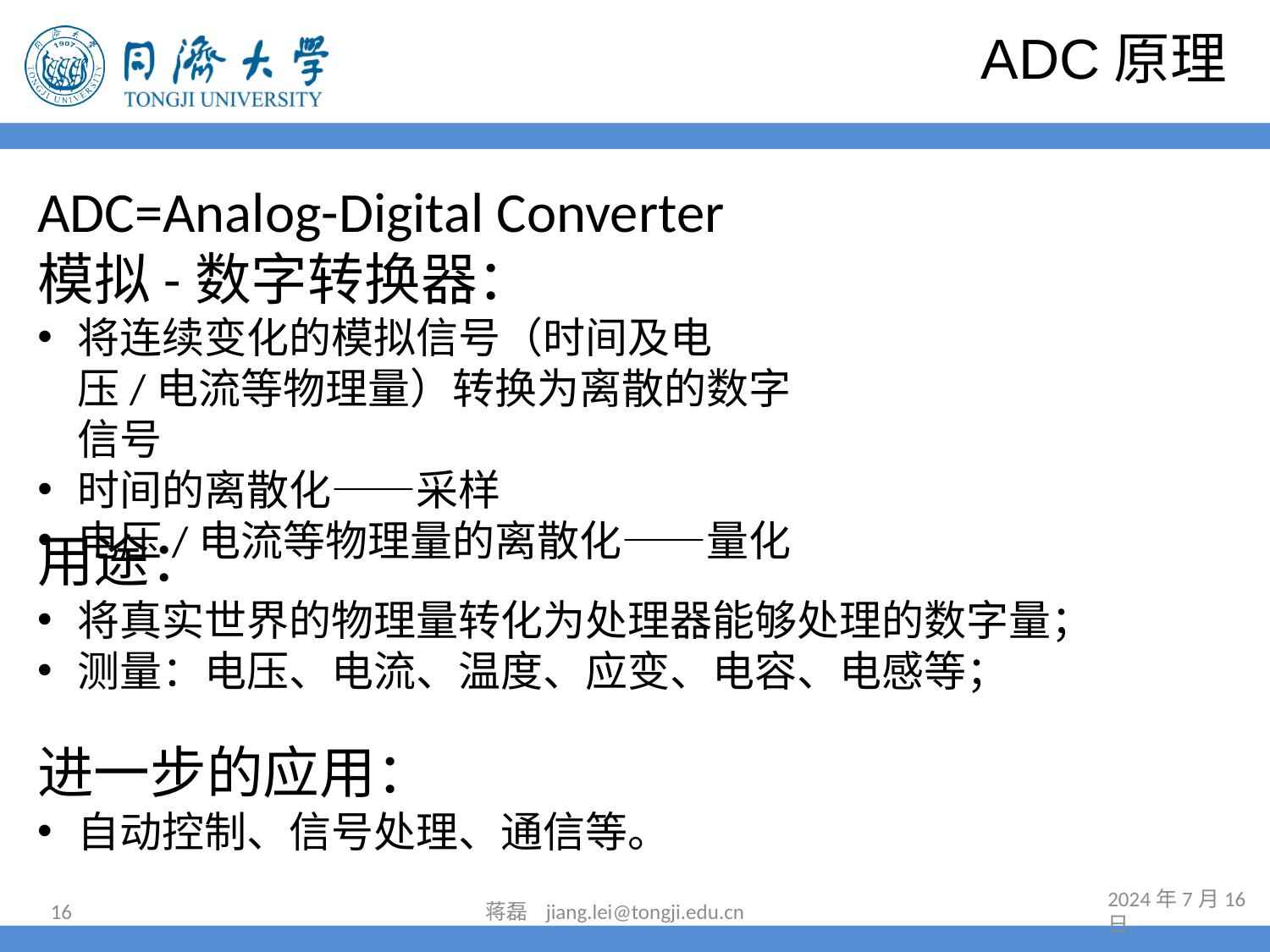

# ADC原理
ADC=Analog-Digital Converter
模拟-数字转换器：
将连续变化的模拟信号（时间及电压/电流等物理量）转换为离散的数字信号
时间的离散化——采样
电压/电流等物理量的离散化——量化
用途：
将真实世界的物理量转化为处理器能够处理的数字量；
测量：电压、电流、温度、应变、电容、电感等；
进一步的应用：
自动控制、信号处理、通信等。
16
蒋磊  jiang.lei@tongji.edu.cn
2024年7月16日